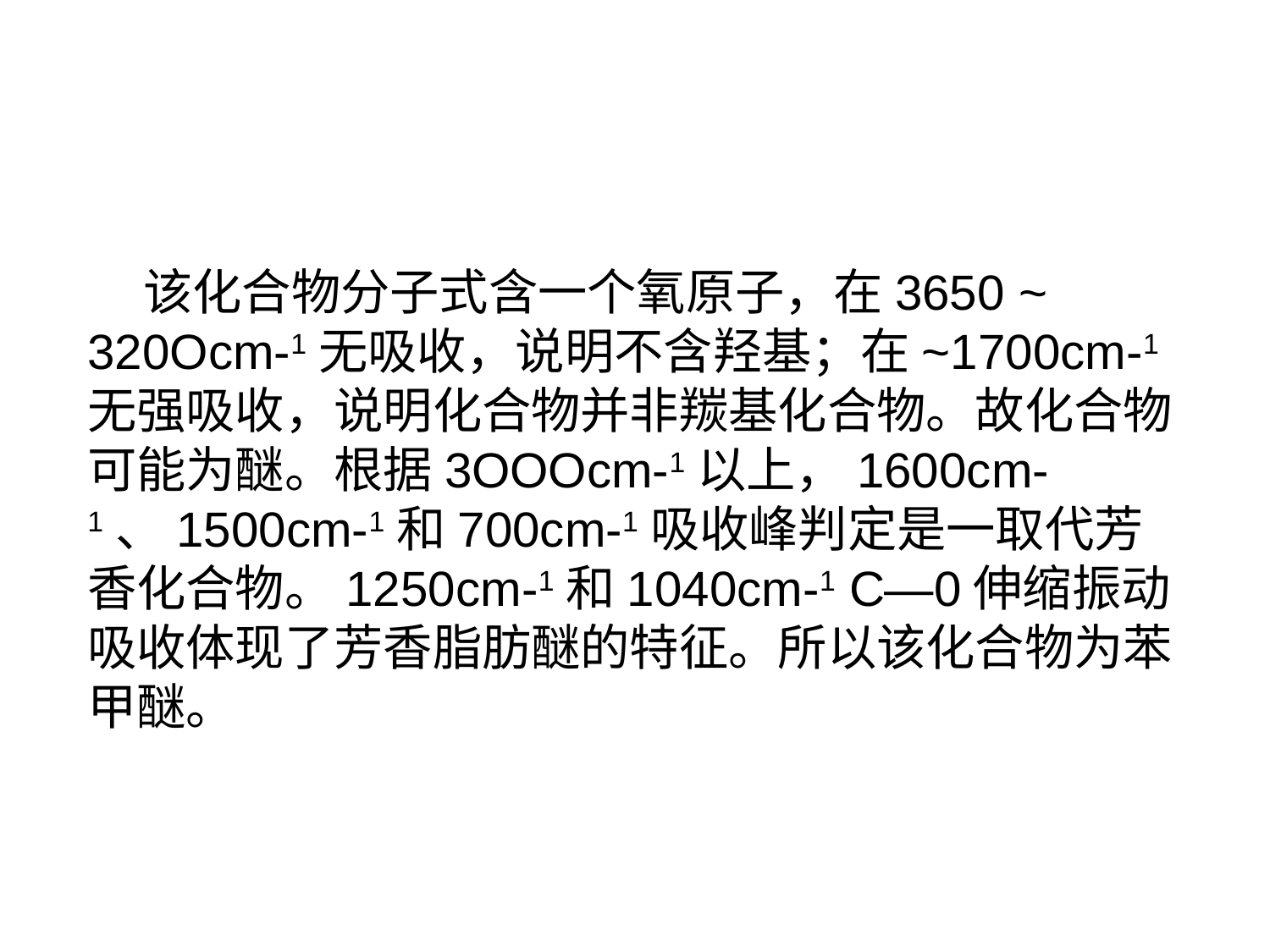

该化合物分子式含一个氧原子，在3650 ~ 320Ocm-1无吸收，说明不含羟基；在~1700cm-1无强吸收，说明化合物并非羰基化合物。故化合物可能为醚。根据3OOOcm-1以上，1600cm-1、1500cm-1和700cm-1吸收峰判定是一取代芳香化合物。1250cm-1和1040cm-1 C—0伸缩振动吸收体现了芳香脂肪醚的特征。所以该化合物为苯甲醚。